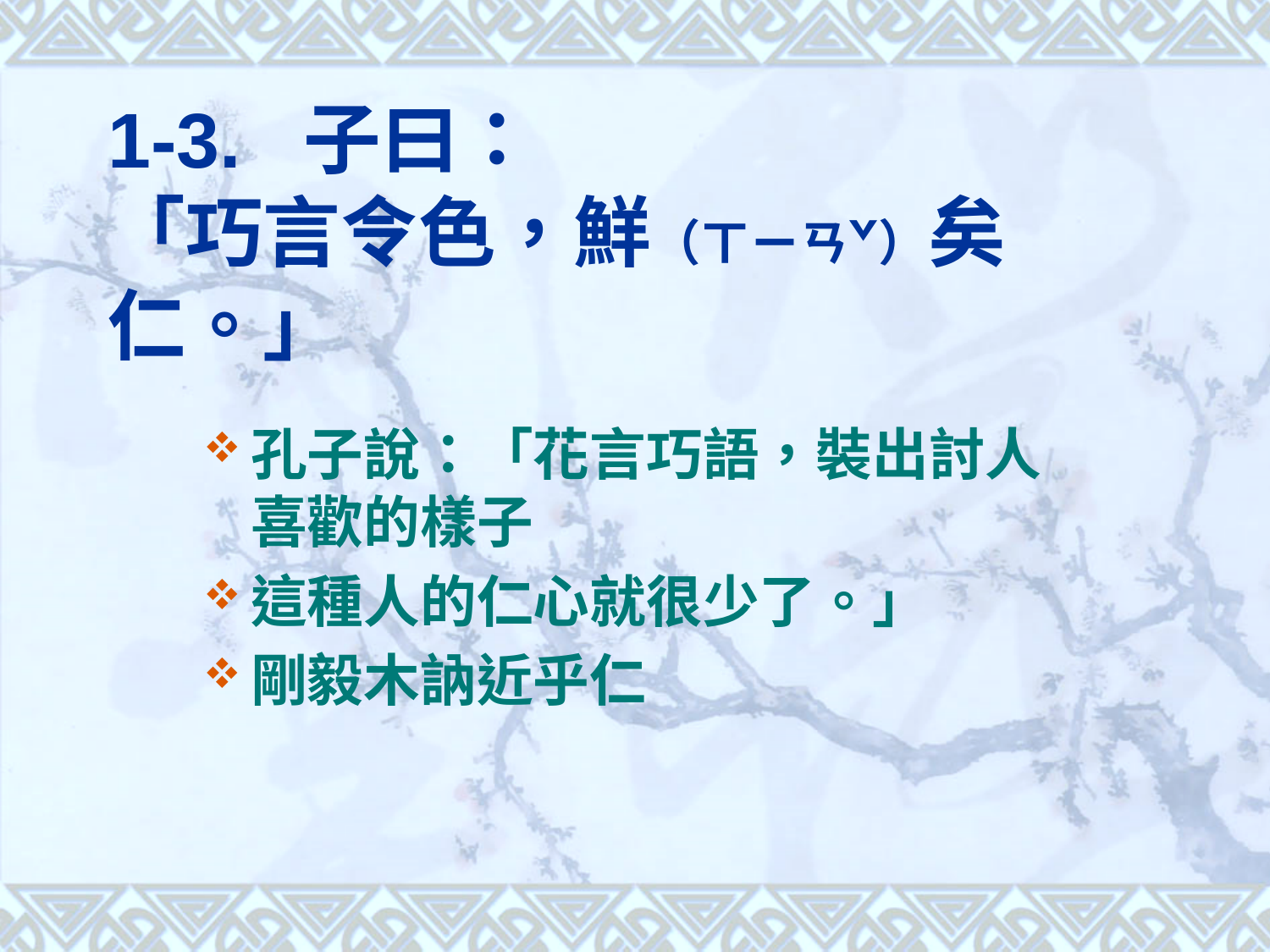

# 1-3.  子曰： 「巧言令色，鮮（ㄒㄧㄢˇ）矣仁。」
孔子說：「花言巧語，裝出討人喜歡的樣子
這種人的仁心就很少了。」
剛毅木訥近乎仁